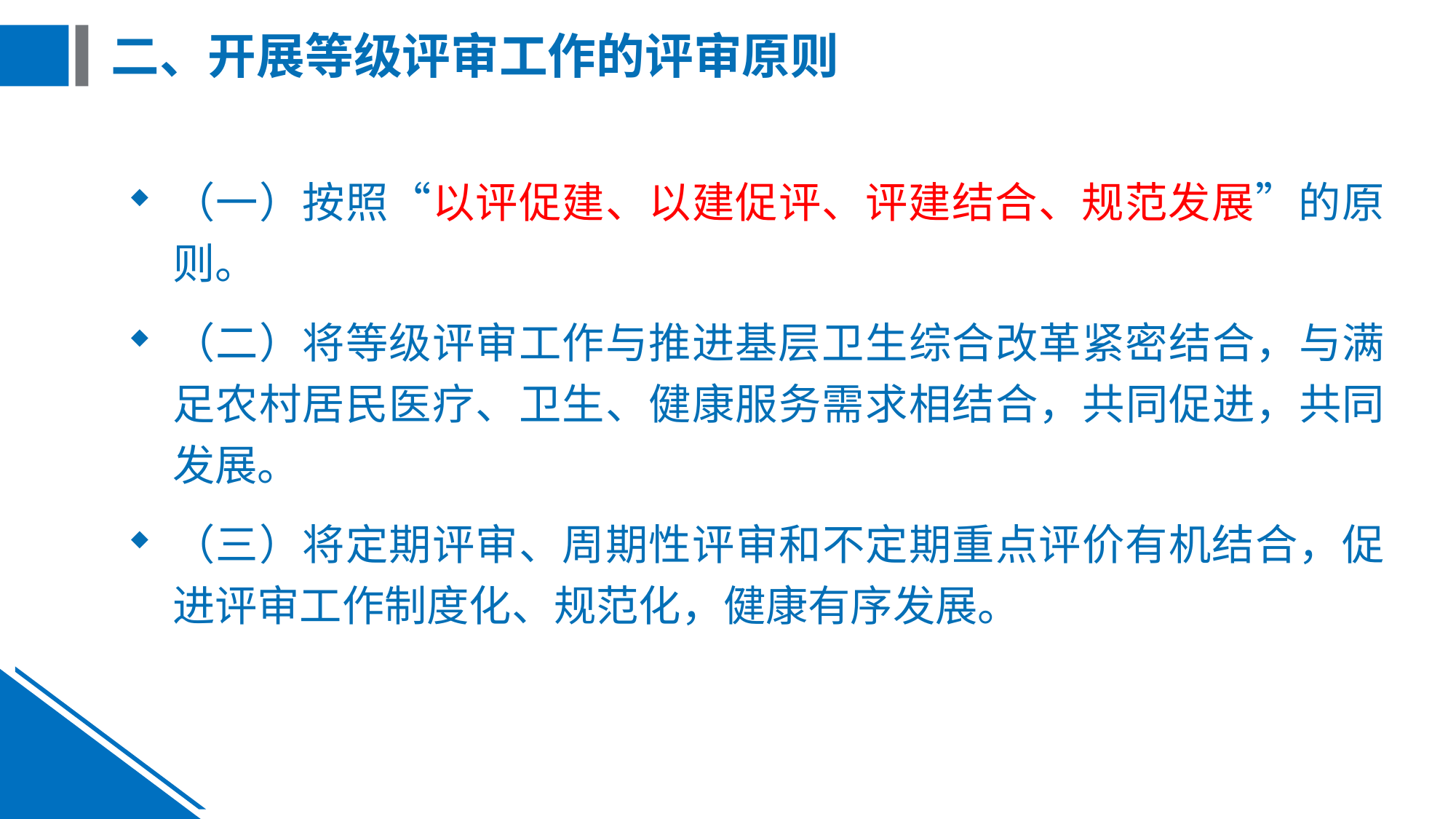

# 二、开展等级评审工作的评审原则
（一）按照“以评促建、以建促评、评建结合、规范发展”的原则。
（二）将等级评审工作与推进基层卫生综合改革紧密结合，与满足农村居民医疗、卫生、健康服务需求相结合，共同促进，共同发展。
（三）将定期评审、周期性评审和不定期重点评价有机结合，促进评审工作制度化、规范化，健康有序发展。